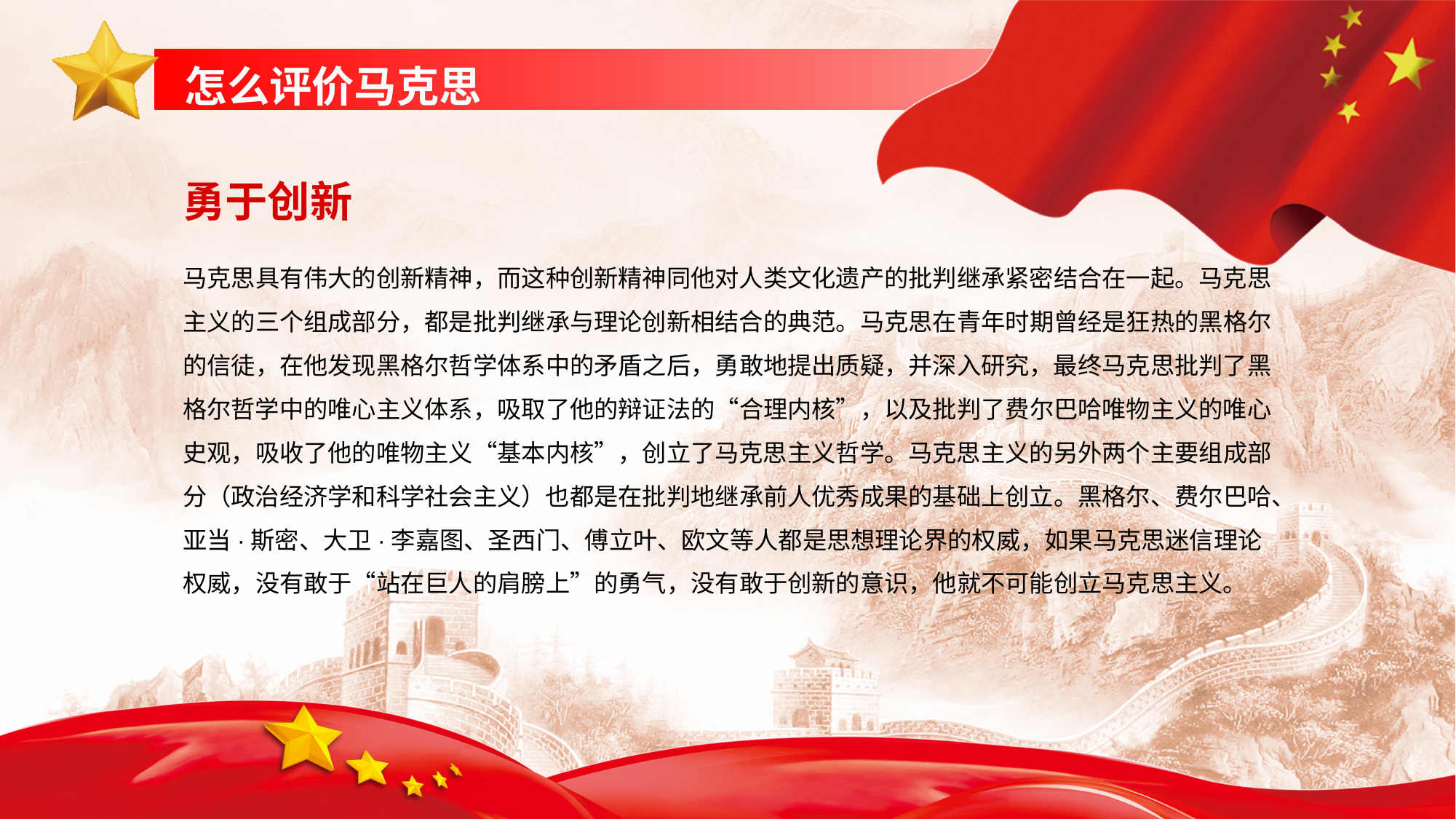

怎么评价马克思
勇于创新
马克思具有伟大的创新精神，而这种创新精神同他对人类文化遗产的批判继承紧密结合在一起。马克思主义的三个组成部分，都是批判继承与理论创新相结合的典范。马克思在青年时期曾经是狂热的黑格尔的信徒，在他发现黑格尔哲学体系中的矛盾之后，勇敢地提出质疑，并深入研究，最终马克思批判了黑格尔哲学中的唯心主义体系，吸取了他的辩证法的“合理内核”，以及批判了费尔巴哈唯物主义的唯心史观，吸收了他的唯物主义“基本内核”，创立了马克思主义哲学。马克思主义的另外两个主要组成部分（政治经济学和科学社会主义）也都是在批判地继承前人优秀成果的基础上创立。黑格尔、费尔巴哈、亚当·斯密、大卫·李嘉图、圣西门、傅立叶、欧文等人都是思想理论界的权威，如果马克思迷信理论权威，没有敢于“站在巨人的肩膀上”的勇气，没有敢于创新的意识，他就不可能创立马克思主义。